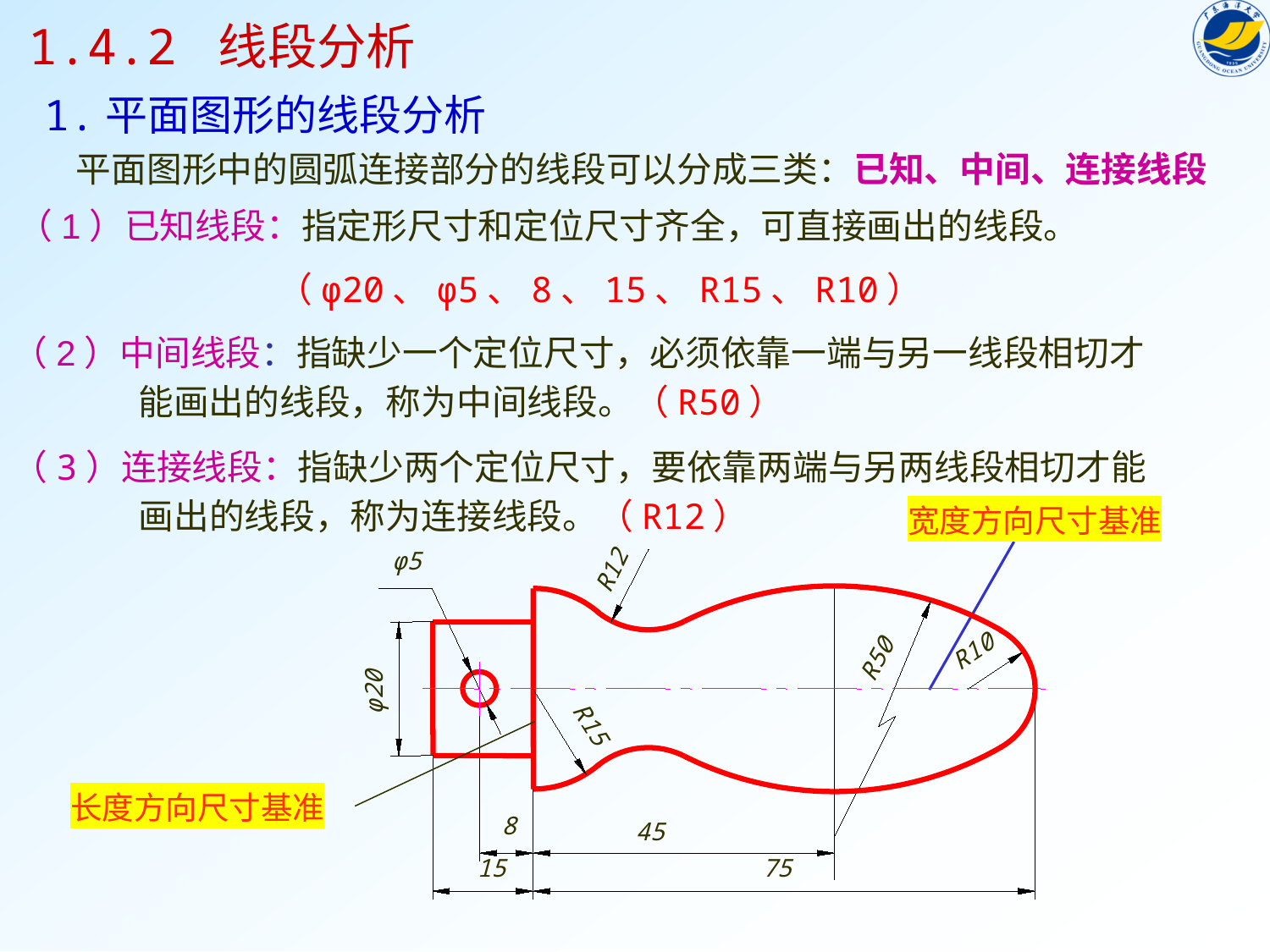

1.4.2 线段分析
1.平面图形的线段分析
平面图形中的圆弧连接部分的线段可以分成三类：已知、中间、连接线段
（1）已知线段：指定形尺寸和定位尺寸齐全，可直接画出的线段。
（φ20、φ5、8、15、R15、R10）
（2）中间线段：指缺少一个定位尺寸，必须依靠一端与另一线段相切才
               能画出的线段，称为中间线段。（R50）
（3）连接线段：指缺少两个定位尺寸，要依靠两端与另两线段相切才能
               画出的线段，称为连接线段。（R12）
宽度方向尺寸基准

φ5
R12

R10

R50

φ20

R15

8
45

15
75

长度方向尺寸基准